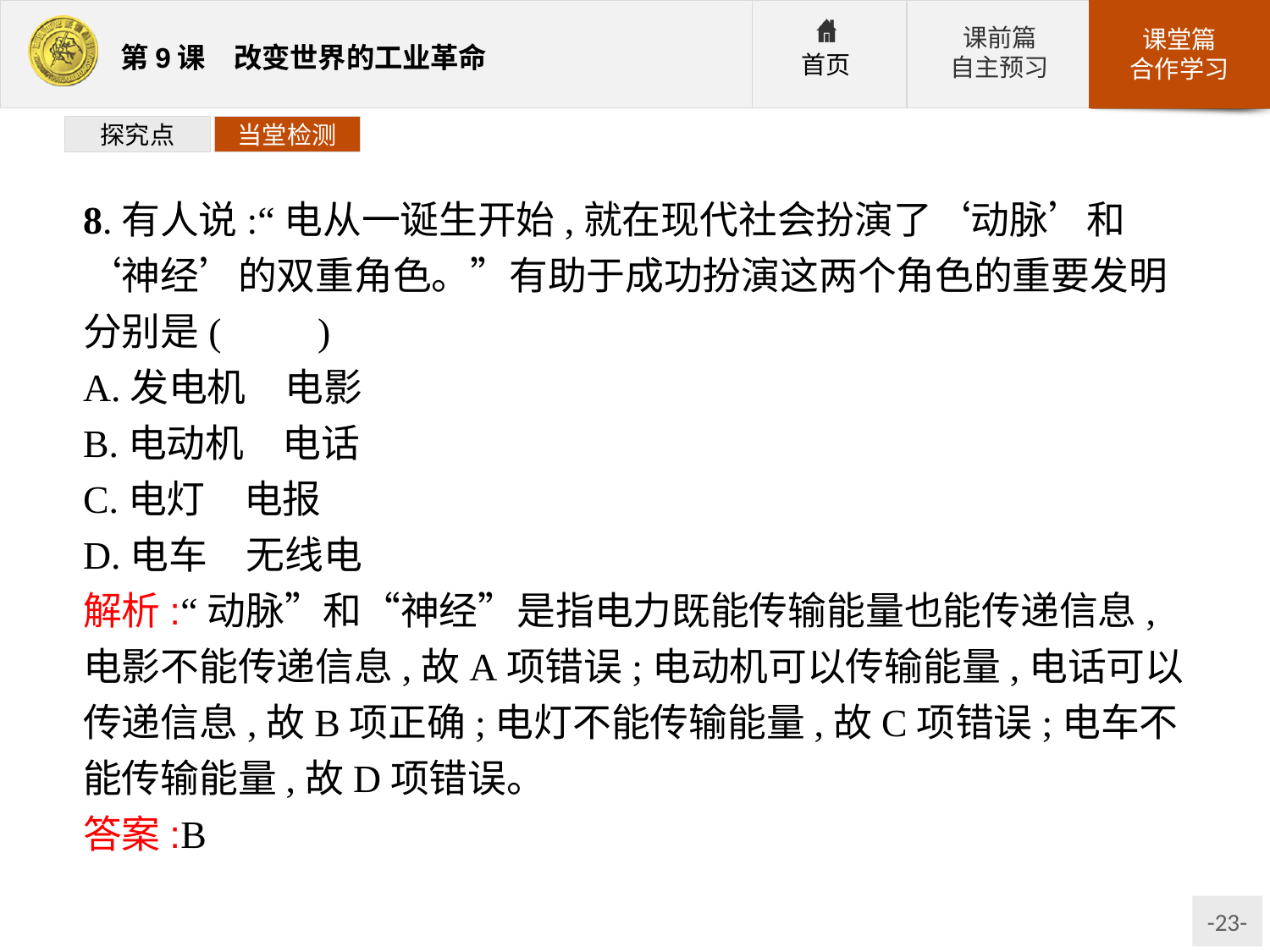

探究点
当堂检测
8.有人说:“电从一诞生开始,就在现代社会扮演了‘动脉’和‘神经’的双重角色。”有助于成功扮演这两个角色的重要发明分别是(　　)
A.发电机　电影
B.电动机　电话
C.电灯　电报
D.电车　无线电
解析:“动脉”和“神经”是指电力既能传输能量也能传递信息,电影不能传递信息,故A项错误;电动机可以传输能量,电话可以传递信息,故B项正确;电灯不能传输能量,故C项错误;电车不能传输能量,故D项错误。
答案:B